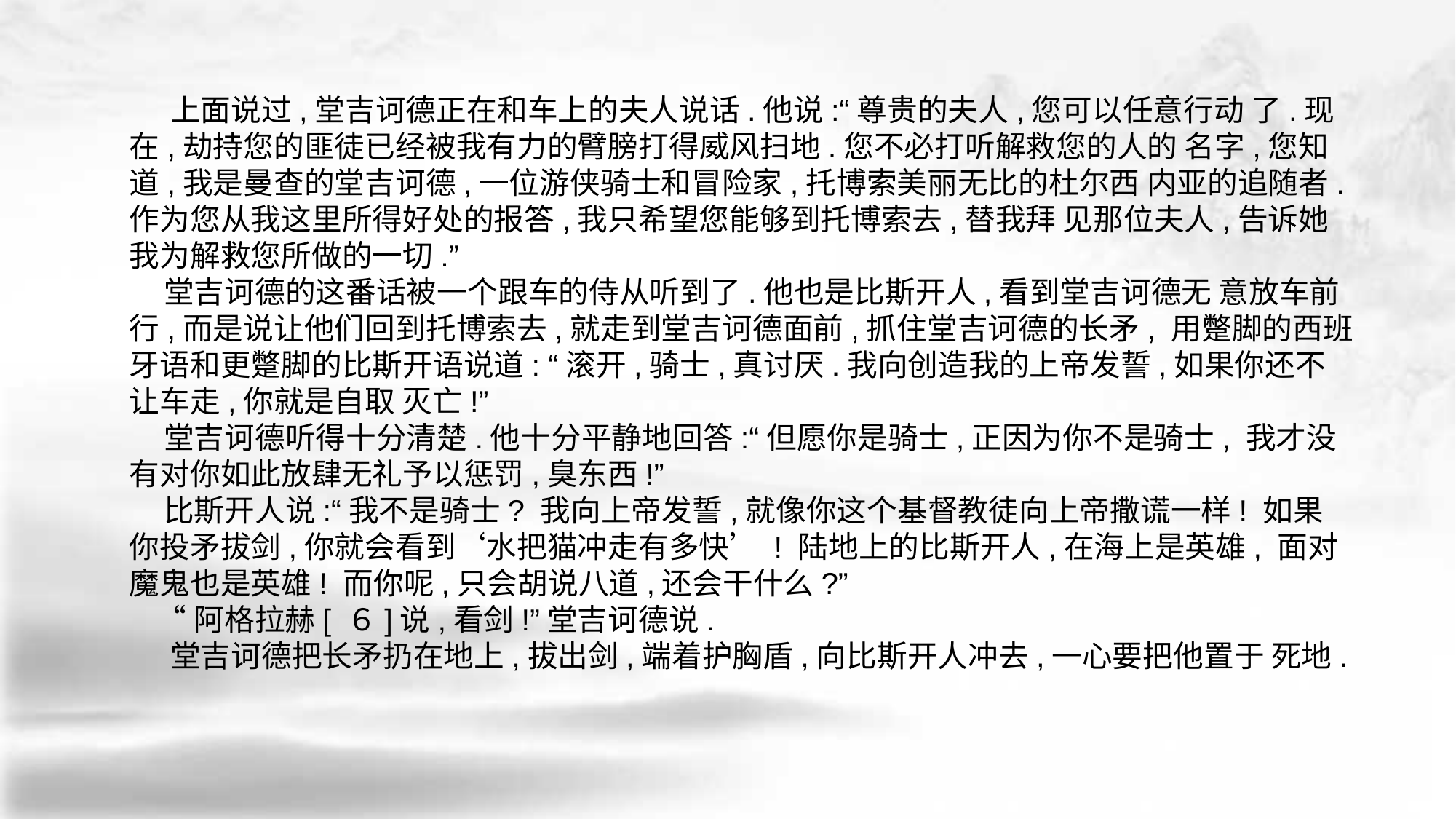

上面说过,堂吉诃德正在和车上的夫人说话.他说:“尊贵的夫人,您可以任意行动 了.现在,劫持您的匪徒已经被我有力的臂膀打得威风扫地.您不必打听解救您的人的 名字,您知道,我是曼查的堂吉诃德,一位游侠骑士和冒险家,托博索美丽无比的杜尔西 内亚的追随者.作为您从我这里所得好处的报答,我只希望您能够到托博索去,替我拜 见那位夫人,告诉她我为解救您所做的一切.”
    堂吉诃德的这番话被一个跟车的侍从听到了.他也是比斯开人,看到堂吉诃德无 意放车前行,而是说让他们回到托博索去,就走到堂吉诃德面前,抓住堂吉诃德的长矛, 用蹩脚的西班牙语和更蹩脚的比斯开语说道: “滚开,骑士,真讨厌.我向创造我的上帝发誓,如果你还不让车走,你就是自取 灭亡!”
    堂吉诃德听得十分清楚.他十分平静地回答:“但愿你是骑士,正因为你不是骑士, 我才没有对你如此放肆无礼予以惩罚,臭东西!”
    比斯开人说:“我不是骑士? 我向上帝发誓,就像你这个基督教徒向上帝撒谎一样! 如果你投矛拔剑,你就会看到‘水把猫冲走有多快’ ! 陆地上的比斯开人,在海上是英雄, 面对魔鬼也是英雄! 而你呢,只会胡说八道,还会干什么?”
    “阿格拉赫[ ６]说,看剑!”堂吉诃德说.
     堂吉诃德把长矛扔在地上,拔出剑,端着护胸盾,向比斯开人冲去,一心要把他置于 死地.